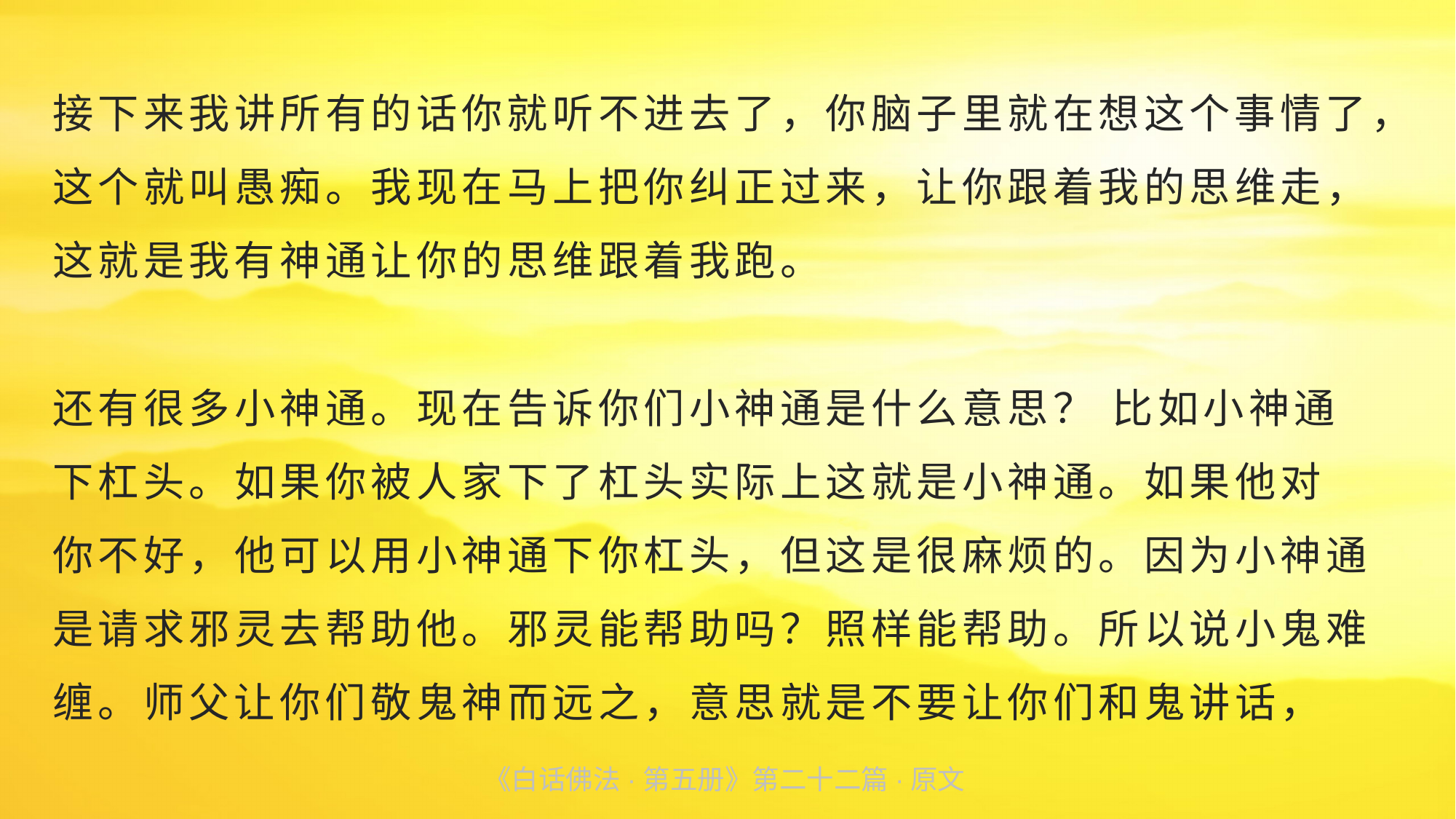

接下来我讲所有的话你就听不进去了，你脑子里就在想这个事情了，这个就叫愚痴。我现在马上把你纠正过来，让你跟着我的思维走，
这就是我有神通让你的思维跟着我跑。

还有很多小神通。现在告诉你们小神通是什么意思？ 比如小神通
下杠头。如果你被人家下了杠头实际上这就是小神通。如果他对
你不好，他可以用小神通下你杠头，但这是很麻烦的。因为小神通是请求邪灵去帮助他。邪灵能帮助吗？照样能帮助。所以说小鬼难缠。师父让你们敬鬼神而远之，意思就是不要让你们和鬼讲话，
《白话佛法·第五册》第二十二篇·原文